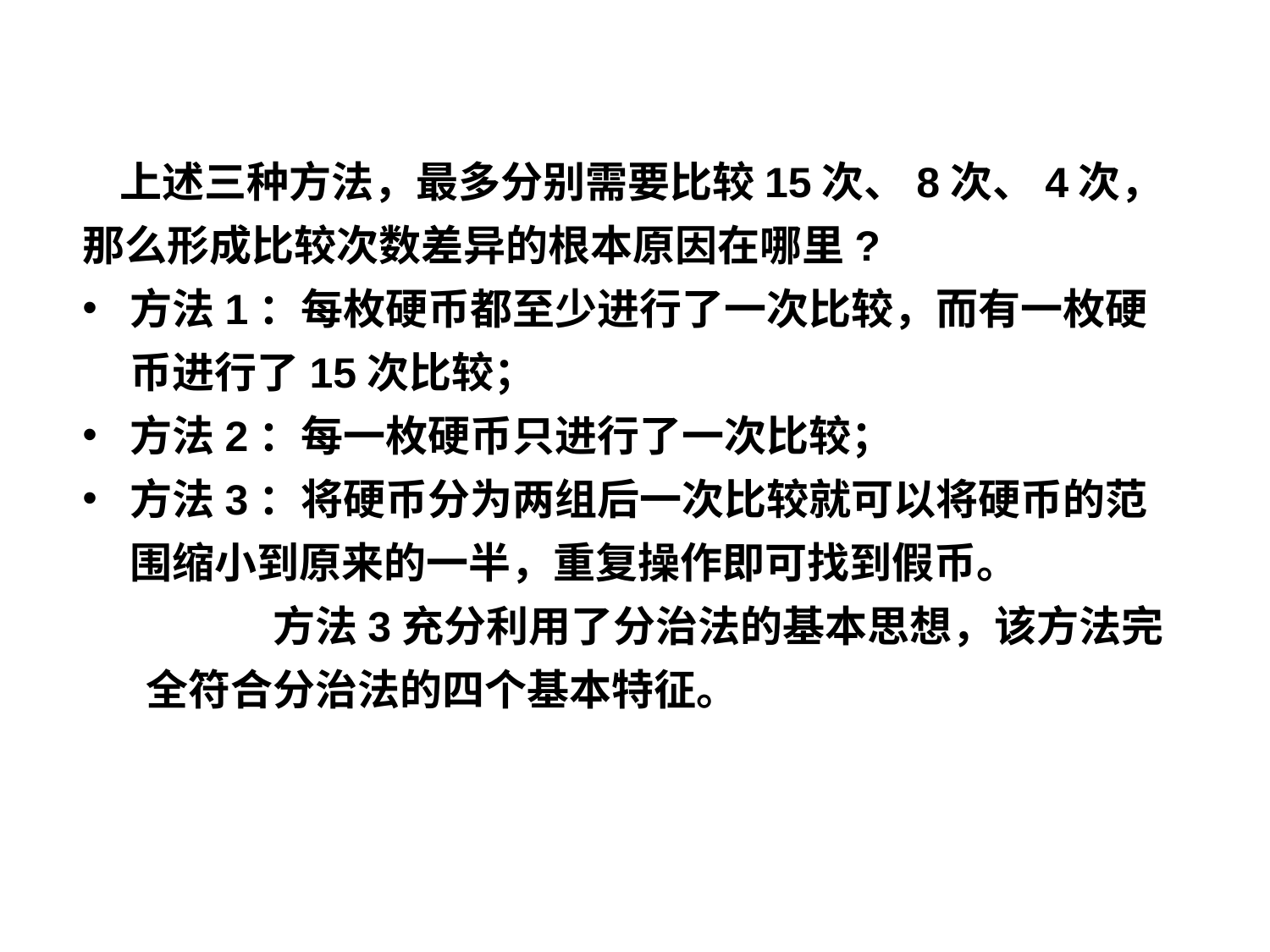

上述三种方法，最多分别需要比较15次、8次、4次，那么形成比较次数差异的根本原因在哪里?
方法1：每枚硬币都至少进行了一次比较，而有一枚硬币进行了15次比较；
方法2：每一枚硬币只进行了一次比较；
方法3：将硬币分为两组后一次比较就可以将硬币的范围缩小到原来的一半，重复操作即可找到假币。
	方法3充分利用了分治法的基本思想，该方法完全符合分治法的四个基本特征。